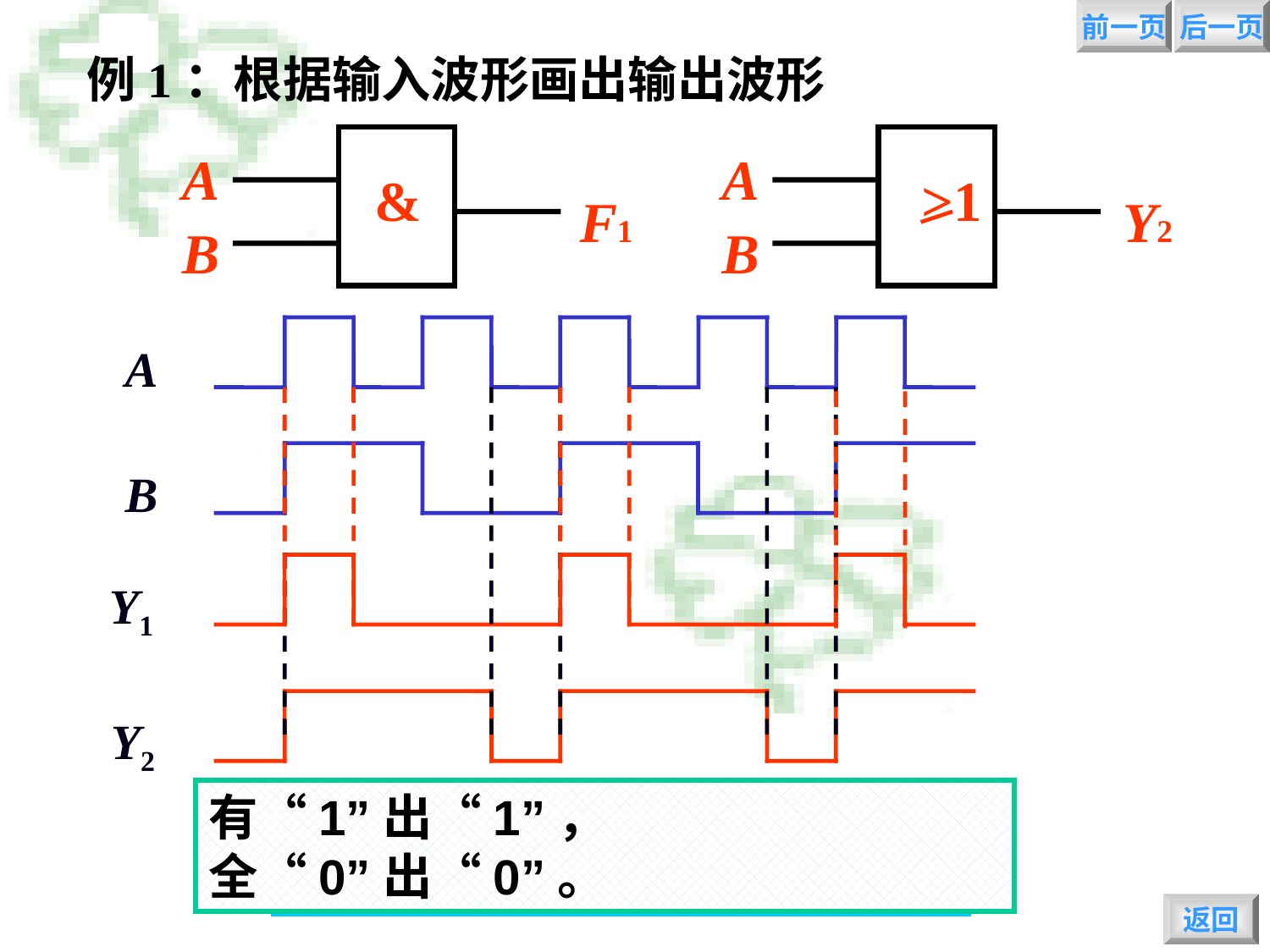

前一页
后一页
例1：根据输入波形画出输出波形

A
&

F1
B

A
>1

Y2
B

A
B

Y1

Y2

有“1”出“1”，全“0”出“0”。
有“0”出“0”，全“1”出“1”
返回